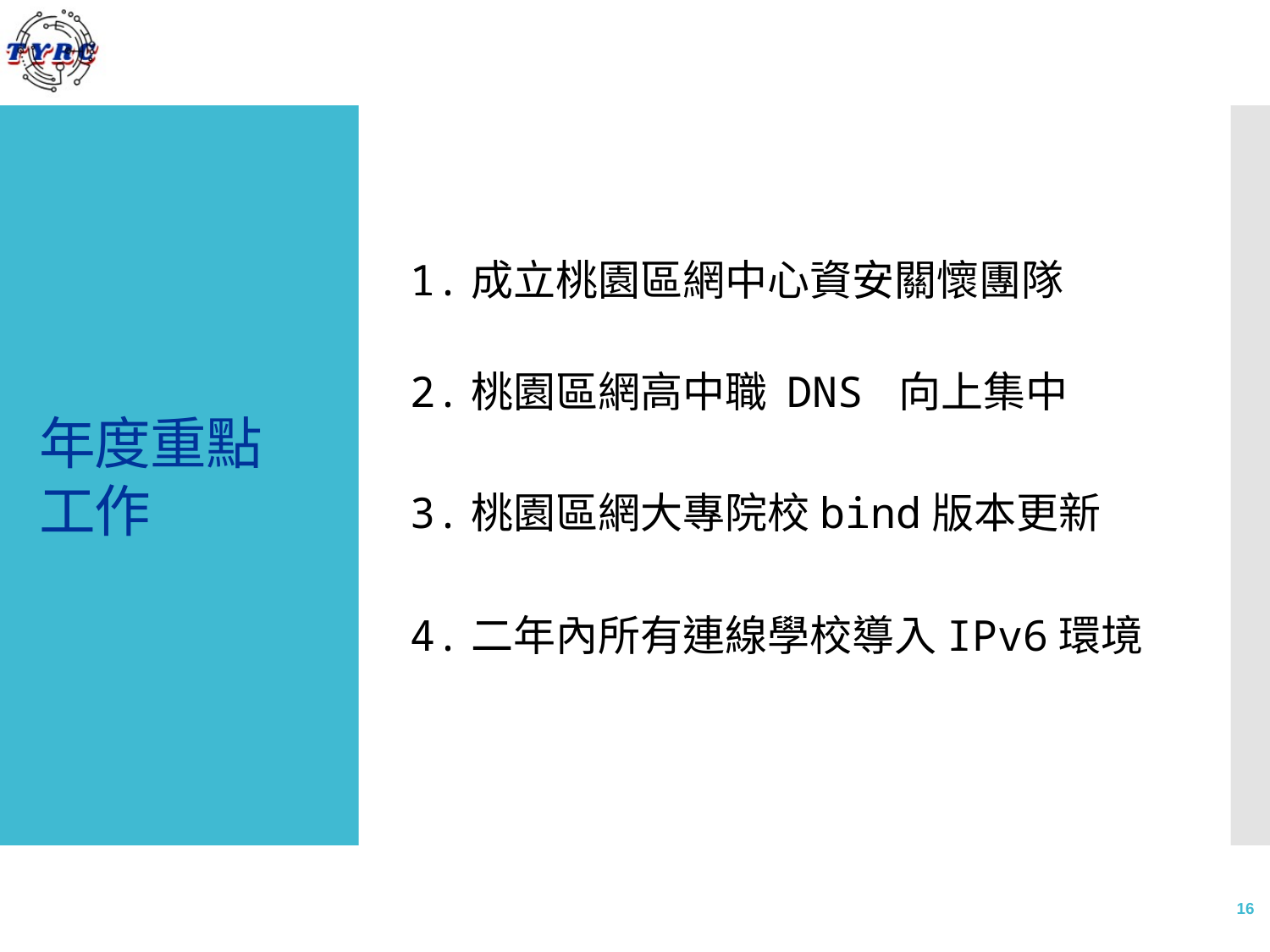

# 年度重點 工作
1.成立桃園區網中心資安關懷團隊
2.桃園區網高中職 DNS 向上集中
3.桃園區網大專院校bind版本更新
4.二年內所有連線學校導入IPv6環境

16